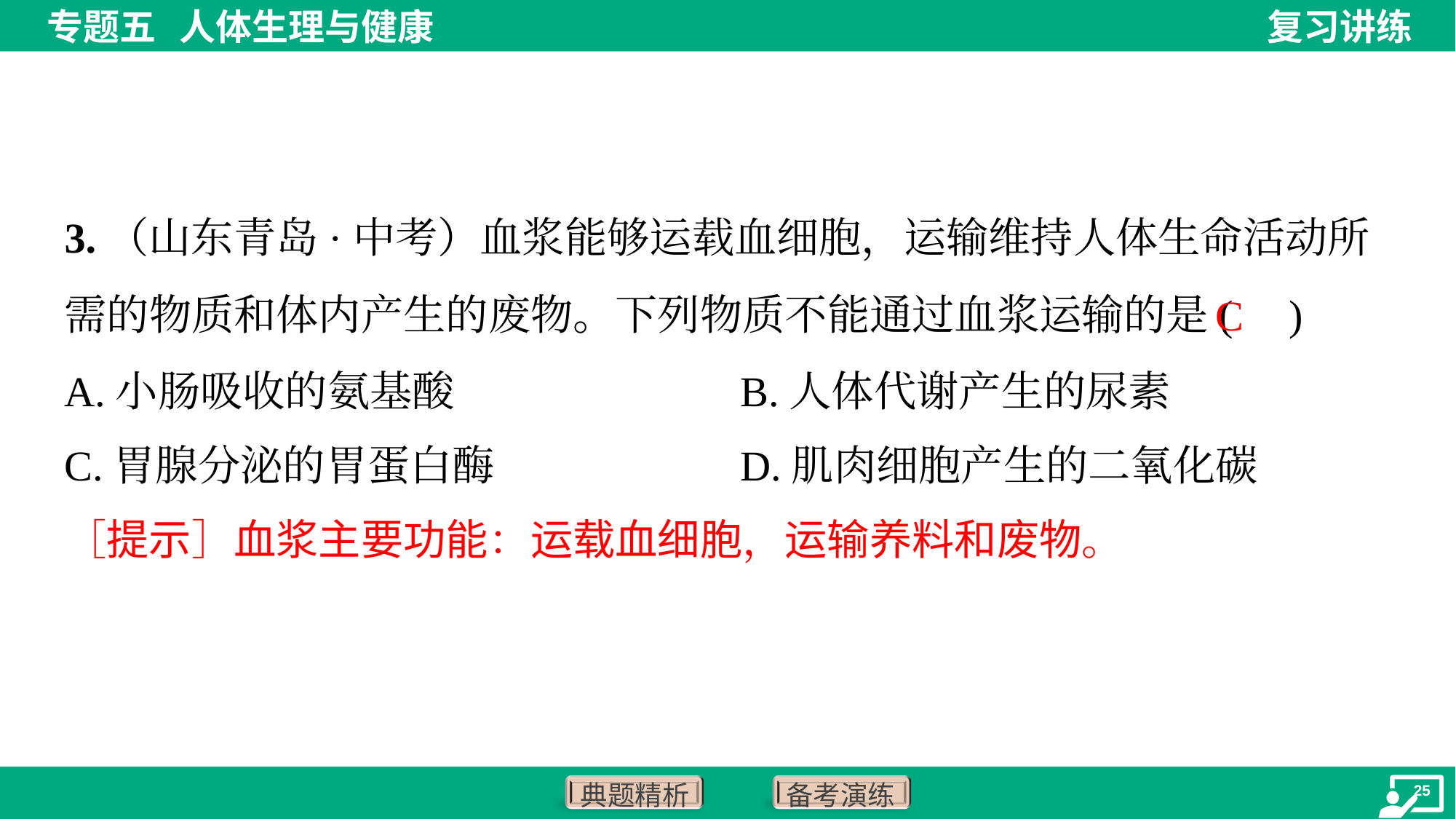

3.（山东青岛·中考）血浆能够运载血细胞，运输维持人体生命活动所需的物质和体内产生的废物。下列物质不能通过血浆运输的是(     )
C
A.小肠吸收的氨基酸	B.人体代谢产生的尿素
C.胃腺分泌的胃蛋白酶	D.肌肉细胞产生的二氧化碳
［提示］血浆主要功能：运载血细胞，运输养料和废物。